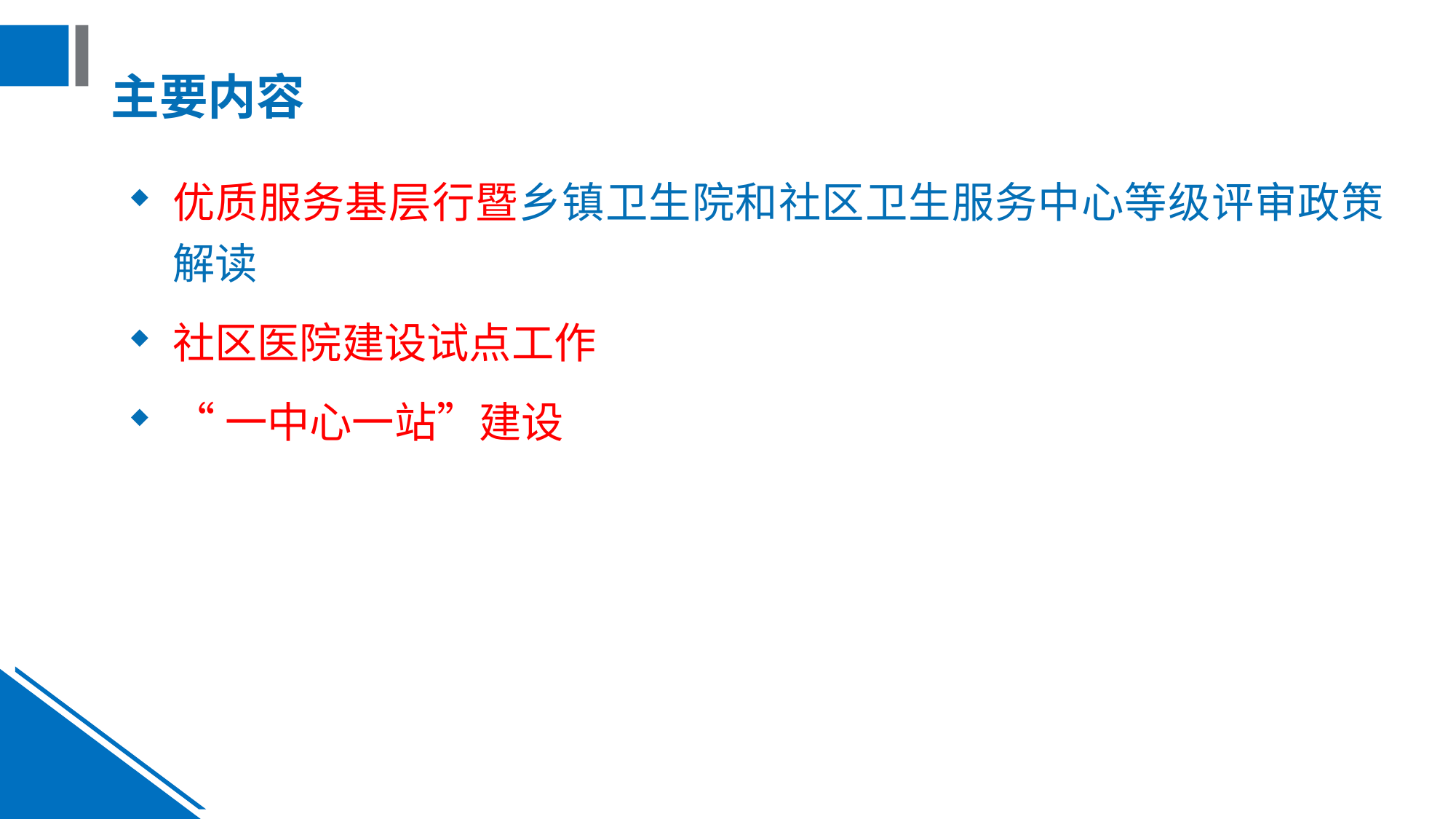

# 主要内容
优质服务基层行暨乡镇卫生院和社区卫生服务中心等级评审政策解读
社区医院建设试点工作
“一中心一站”建设